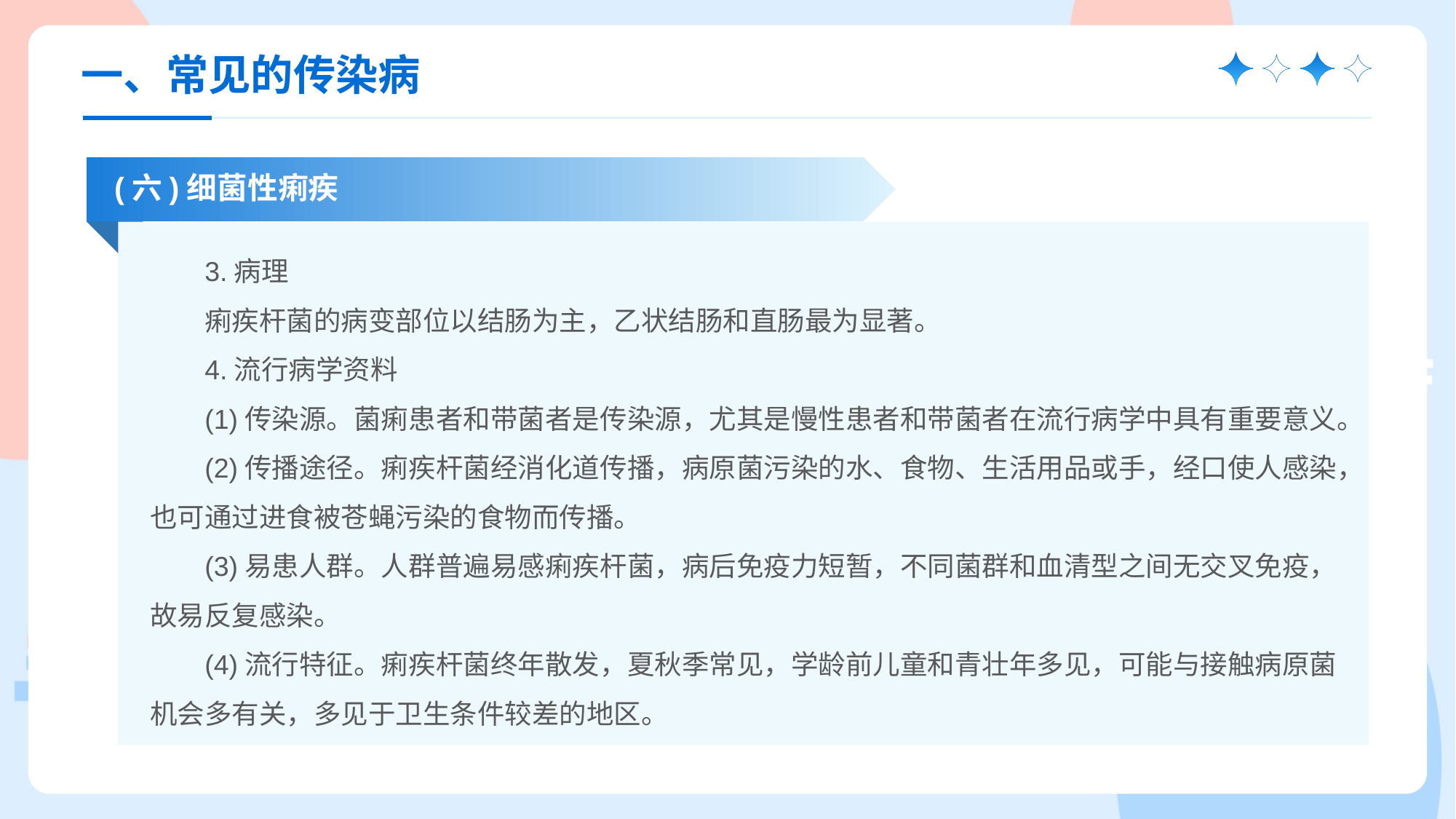

一、常见的传染病
(六)细菌性痢疾

3.病理
痢疾杆菌的病变部位以结肠为主，乙状结肠和直肠最为显著。
4.流行病学资料
(1)传染源。菌痢患者和带菌者是传染源，尤其是慢性患者和带菌者在流行病学中具有重要意义。
(2)传播途径。痢疾杆菌经消化道传播，病原菌污染的水、食物、生活用品或手，经口使人感染，也可通过进食被苍蝇污染的食物而传播。
(3)易患人群。人群普遍易感痢疾杆菌，病后免疫力短暂，不同菌群和血清型之间无交叉免疫，故易反复感染。
(4)流行特征。痢疾杆菌终年散发，夏秋季常见，学龄前儿童和青壮年多见，可能与接触病原菌机会多有关，多见于卫生条件较差的地区。